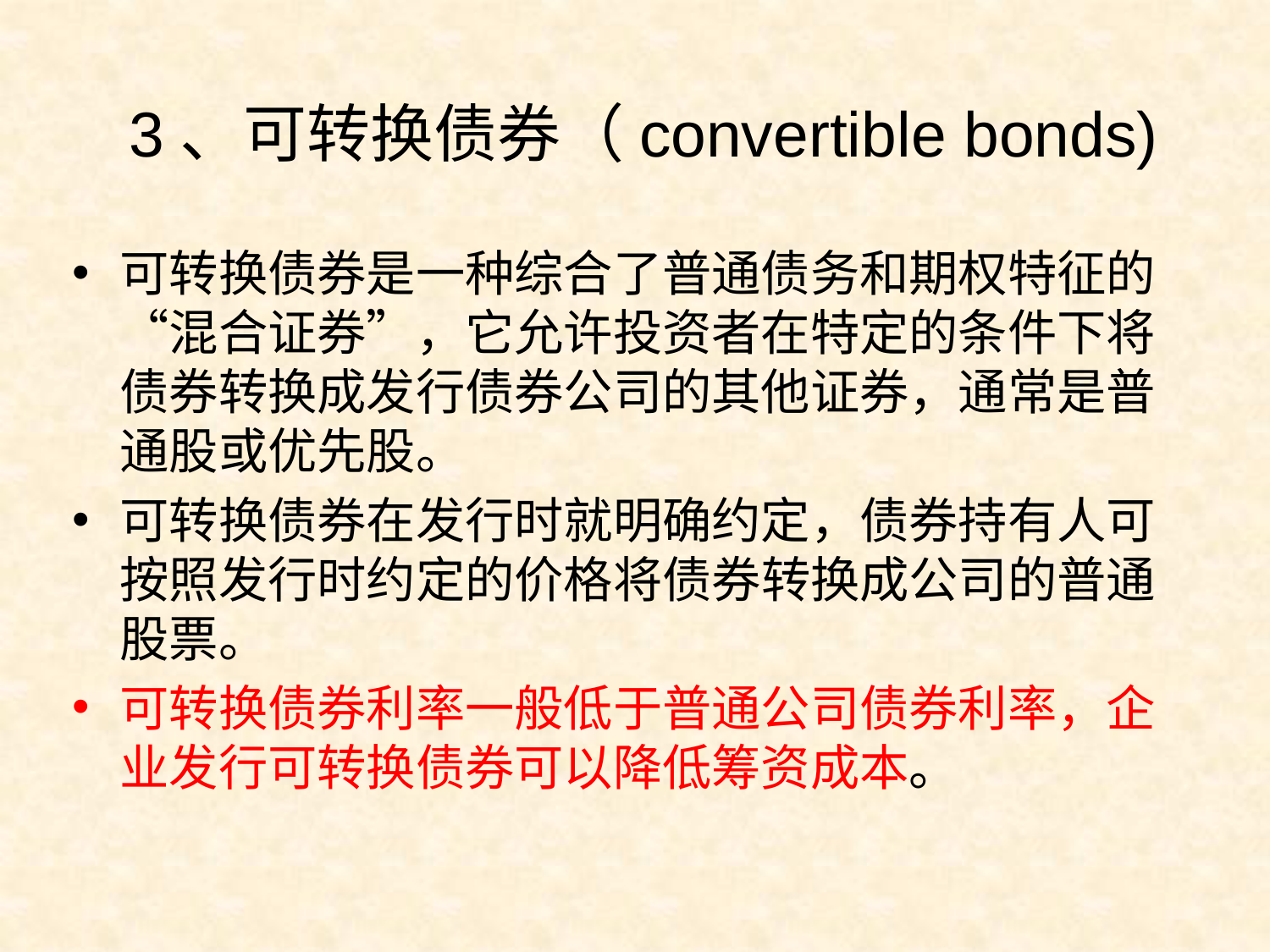

# 3、可转换债券（convertible bonds)
可转换债券是一种综合了普通债务和期权特征的“混合证券”，它允许投资者在特定的条件下将债券转换成发行债券公司的其他证券，通常是普通股或优先股。
可转换债券在发行时就明确约定，债券持有人可按照发行时约定的价格将债券转换成公司的普通股票。
可转换债券利率一般低于普通公司债券利率，企业发行可转换债券可以降低筹资成本。